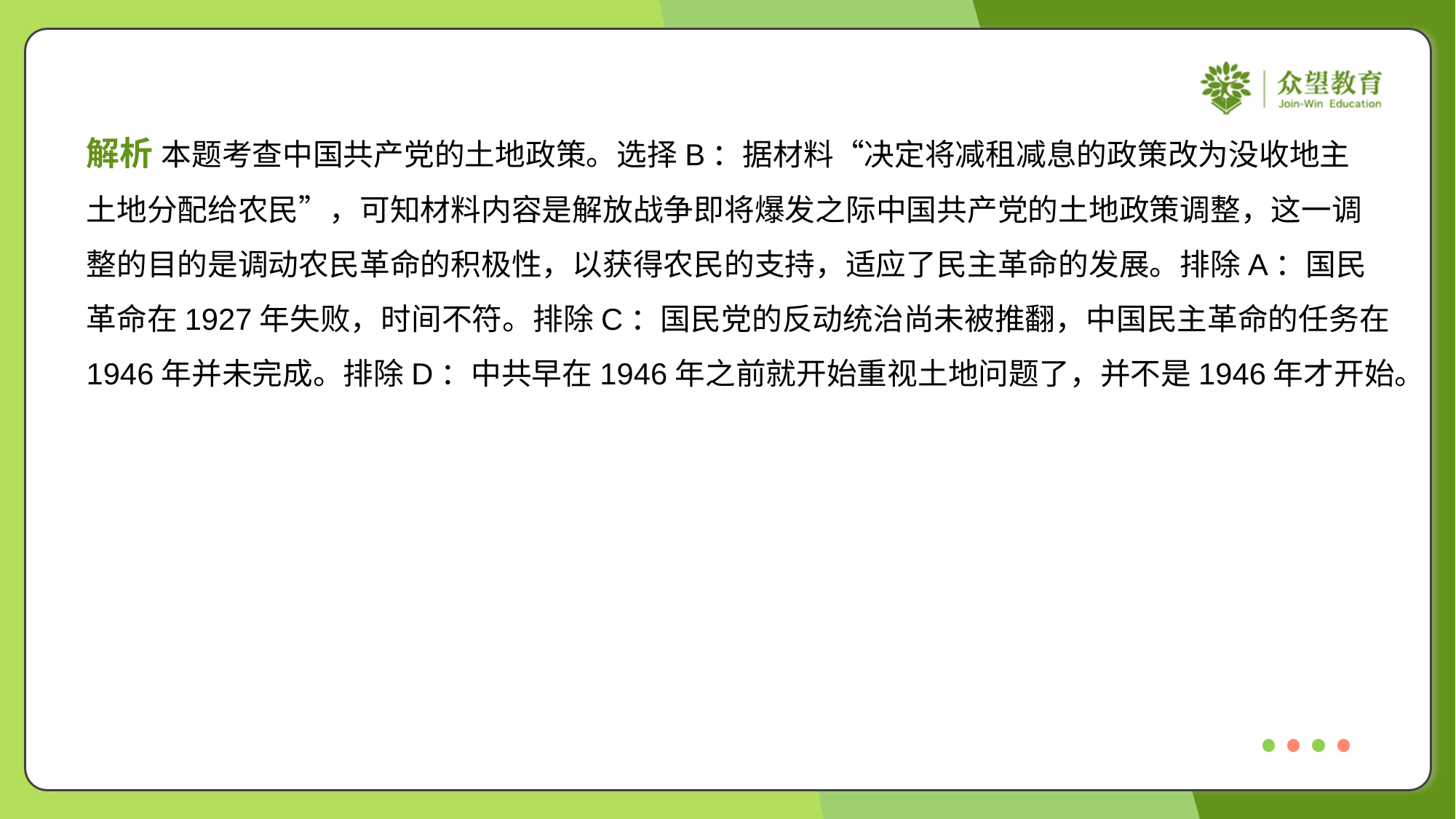

解析 本题考查中国共产党的土地政策。选择B：据材料“决定将减租减息的政策改为没收地主
土地分配给农民”，可知材料内容是解放战争即将爆发之际中国共产党的土地政策调整，这一调
整的目的是调动农民革命的积极性，以获得农民的支持，适应了民主革命的发展。排除A：国民
革命在1927年失败，时间不符。排除C：国民党的反动统治尚未被推翻，中国民主革命的任务在
1946年并未完成。排除D：中共早在1946年之前就开始重视土地问题了，并不是1946年才开始。